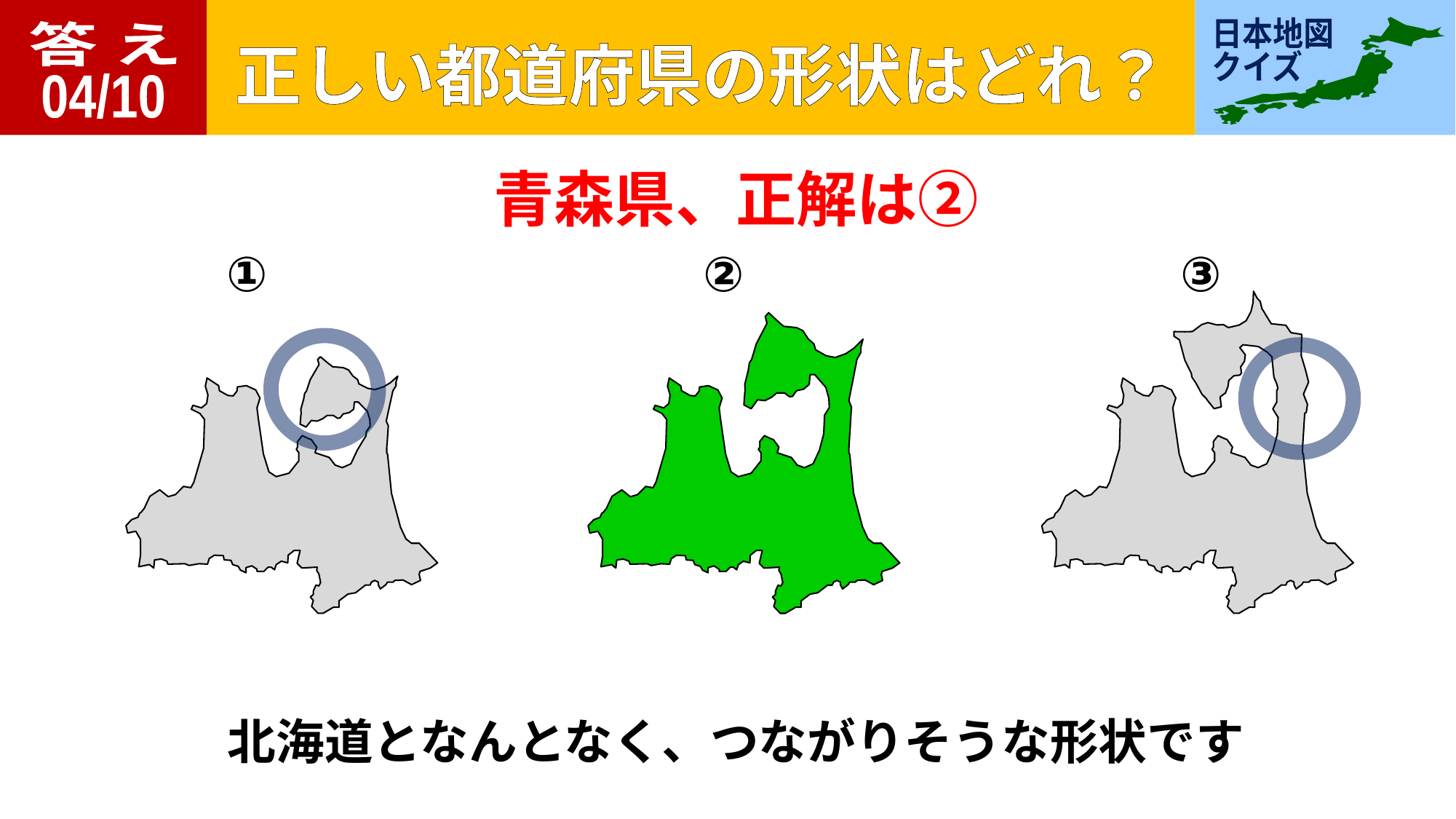

答 え
04/10
青森県、正解は②
①
②
③

北海道となんとなく、つながりそうな形状です